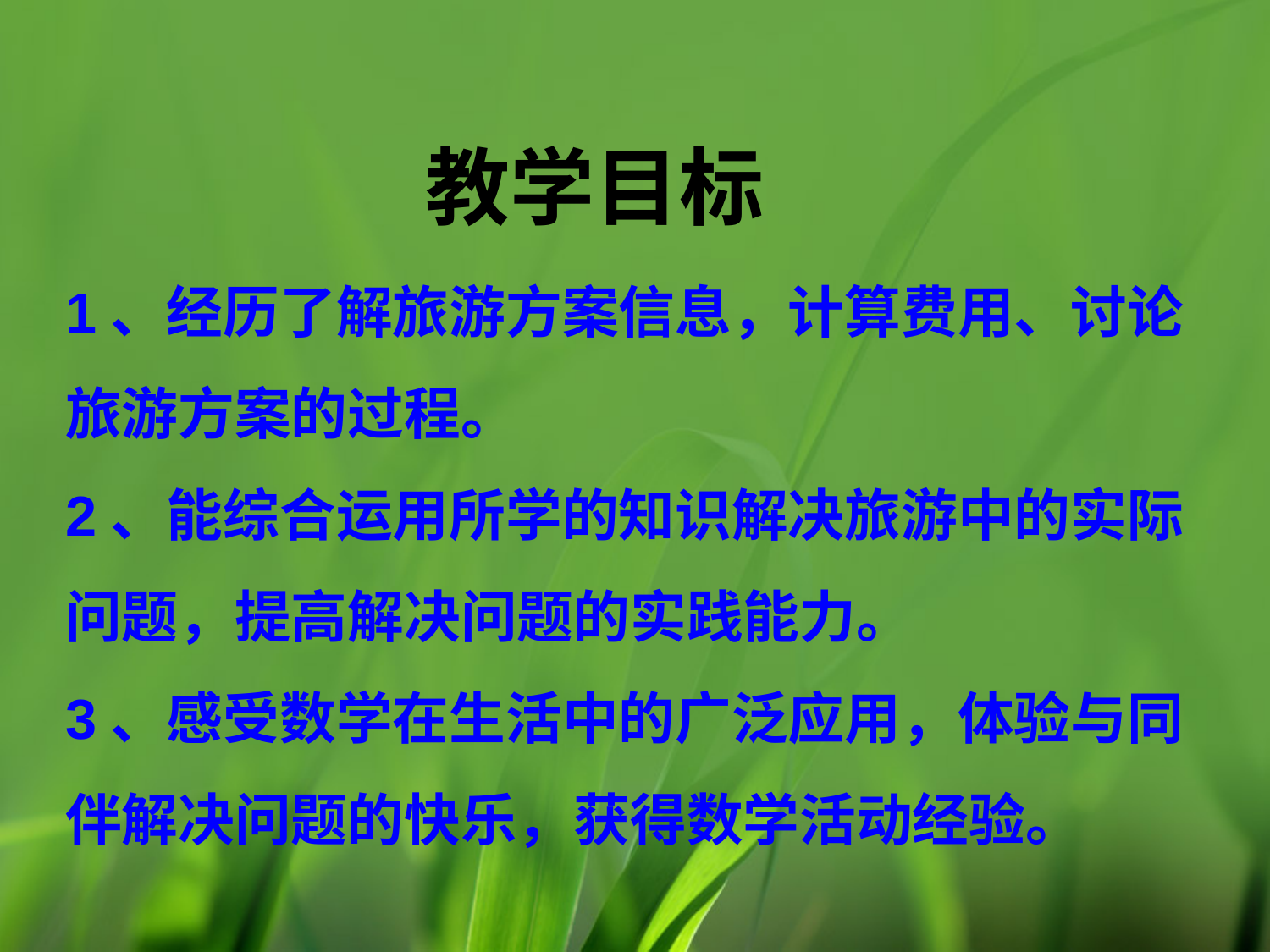

教学目标
1、经历了解旅游方案信息，计算费用、讨论旅游方案的过程。
2、能综合运用所学的知识解决旅游中的实际问题，提高解决问题的实践能力。
3、感受数学在生活中的广泛应用，体验与同伴解决问题的快乐，获得数学活动经验。